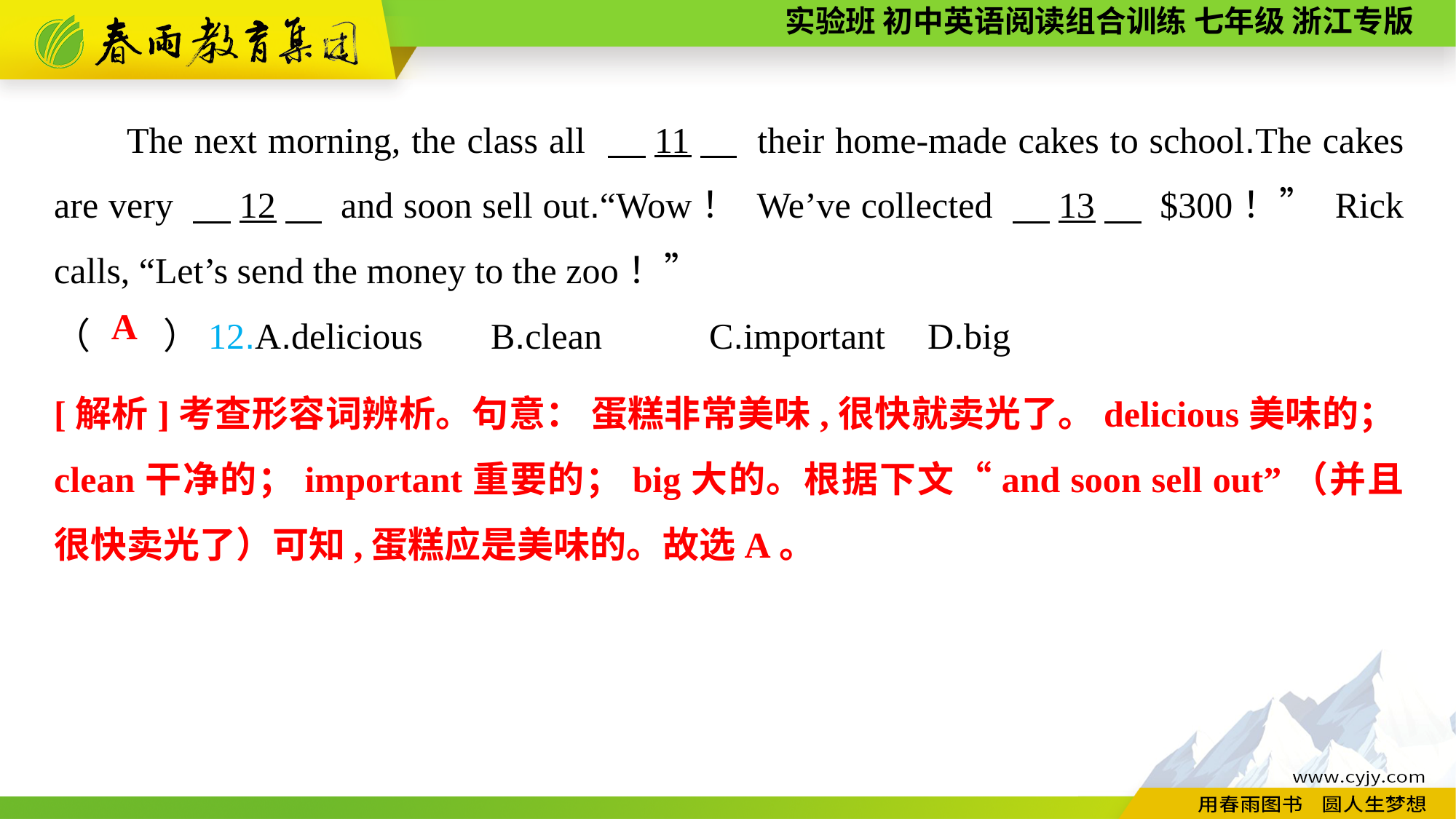

The next morning, the class all 　11　 their home-made cakes to school.The cakes are very 　12　 and soon sell out.“Wow！ We’ve collected 　13　 $300！” Rick calls, “Let’s send the money to the zoo！”
（　　）12.A.delicious	B.clean	C.important	D.big
A
[解析]考查形容词辨析。句意： 蛋糕非常美味,很快就卖光了。delicious美味的；clean干净的；important重要的；big大的。根据下文“and soon sell out”（并且很快卖光了）可知,蛋糕应是美味的。故选A。